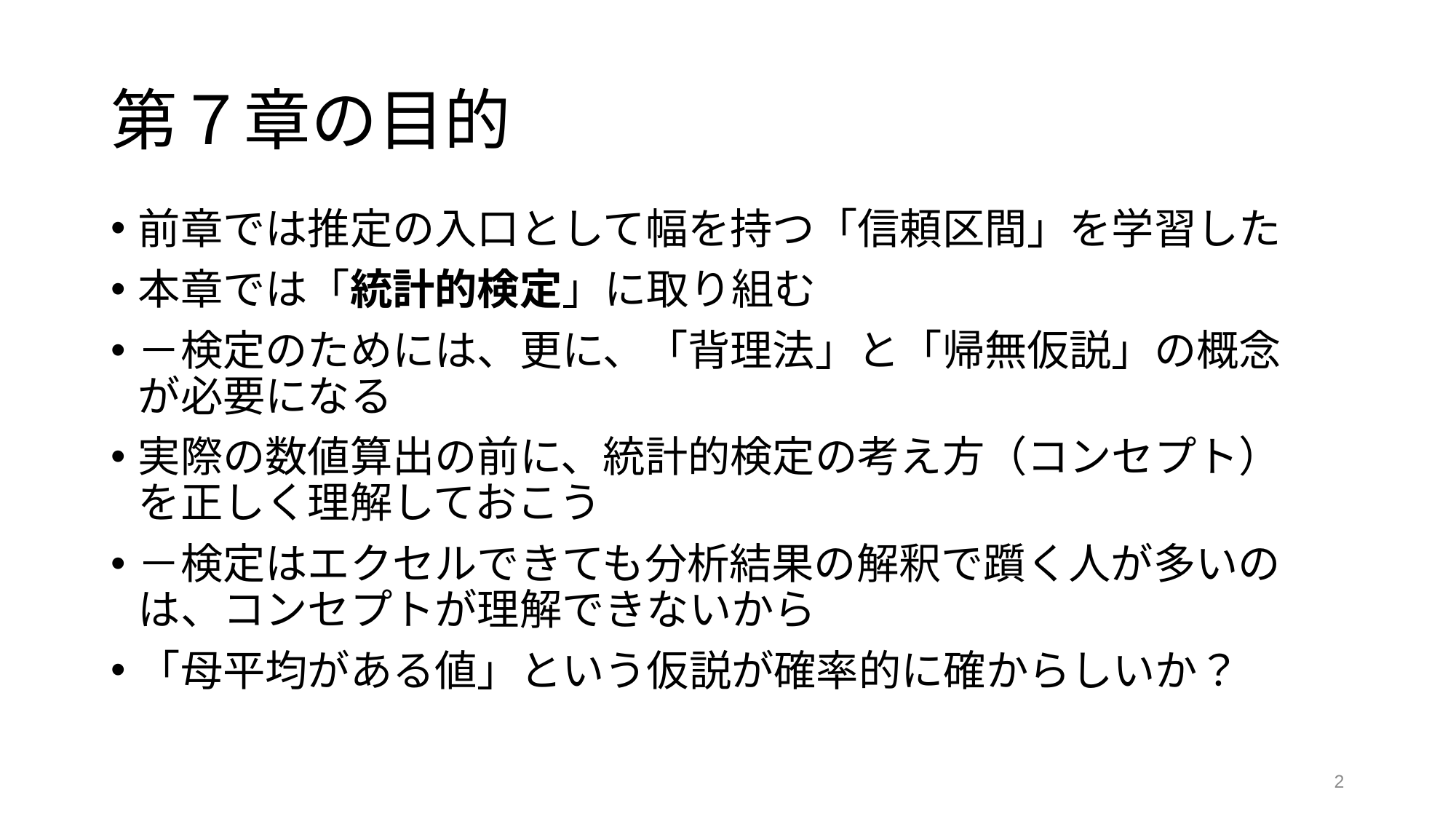

# 第７章の目的
前章では推定の入口として幅を持つ「信頼区間」を学習した
本章では「統計的検定」に取り組む
－検定のためには、更に、「背理法」と「帰無仮説」の概念が必要になる
実際の数値算出の前に、統計的検定の考え方（コンセプト）を正しく理解しておこう
－検定はエクセルできても分析結果の解釈で躓く人が多いのは、コンセプトが理解できないから
「母平均がある値」という仮説が確率的に確からしいか？
2